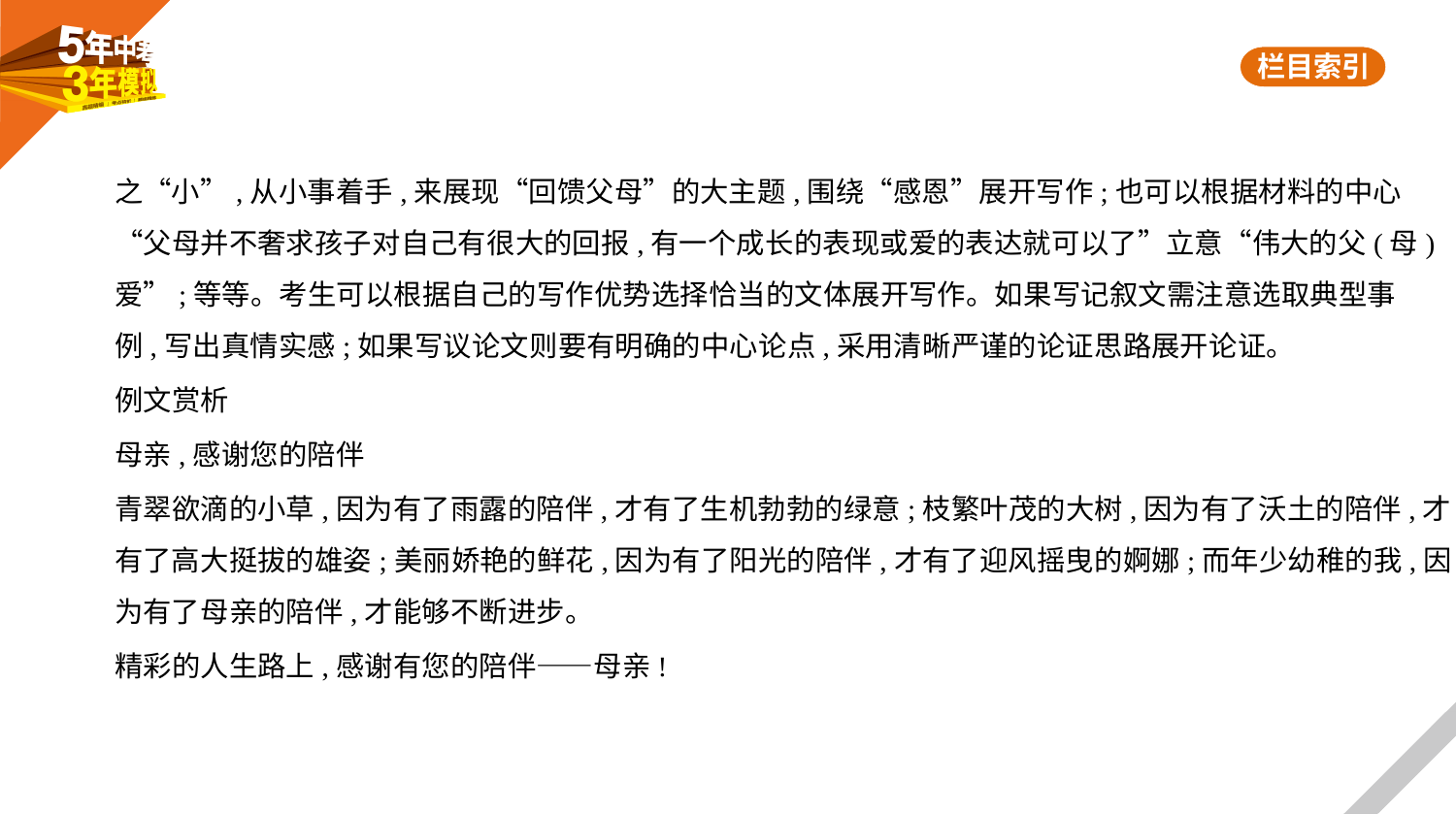

之“小”,从小事着手,来展现“回馈父母”的大主题,围绕“感恩”展开写作;也可以根据材料的中心
“父母并不奢求孩子对自己有很大的回报,有一个成长的表现或爱的表达就可以了”立意“伟大的父(母)
爱”;等等。考生可以根据自己的写作优势选择恰当的文体展开写作。如果写记叙文需注意选取典型事
例,写出真情实感;如果写议论文则要有明确的中心论点,采用清晰严谨的论证思路展开论证。
例文赏析
母亲,感谢您的陪伴
青翠欲滴的小草,因为有了雨露的陪伴,才有了生机勃勃的绿意;枝繁叶茂的大树,因为有了沃土的陪伴,才
有了高大挺拔的雄姿;美丽娇艳的鲜花,因为有了阳光的陪伴,才有了迎风摇曳的婀娜;而年少幼稚的我,因
为有了母亲的陪伴,才能够不断进步。
精彩的人生路上,感谢有您的陪伴——母亲!